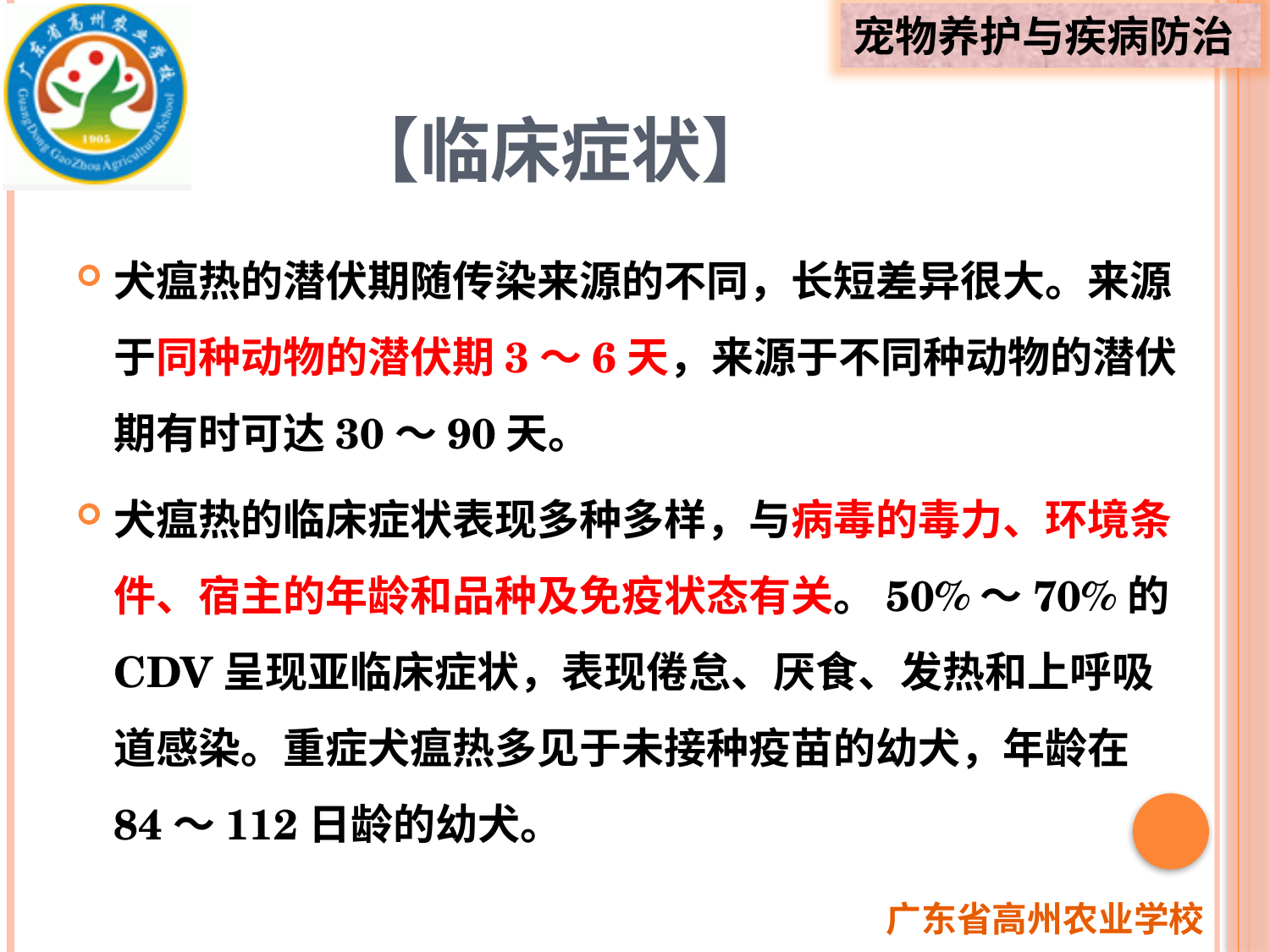

# 【临床症状】
犬瘟热的潜伏期随传染来源的不同，长短差异很大。来源于同种动物的潜伏期3～6天，来源于不同种动物的潜伏期有时可达30～90天。
犬瘟热的临床症状表现多种多样，与病毒的毒力、环境条件、宿主的年龄和品种及免疫状态有关。50%～70%的CDV呈现亚临床症状，表现倦怠、厌食、发热和上呼吸道感染。重症犬瘟热多见于未接种疫苗的幼犬，年龄在84～112日龄的幼犬。